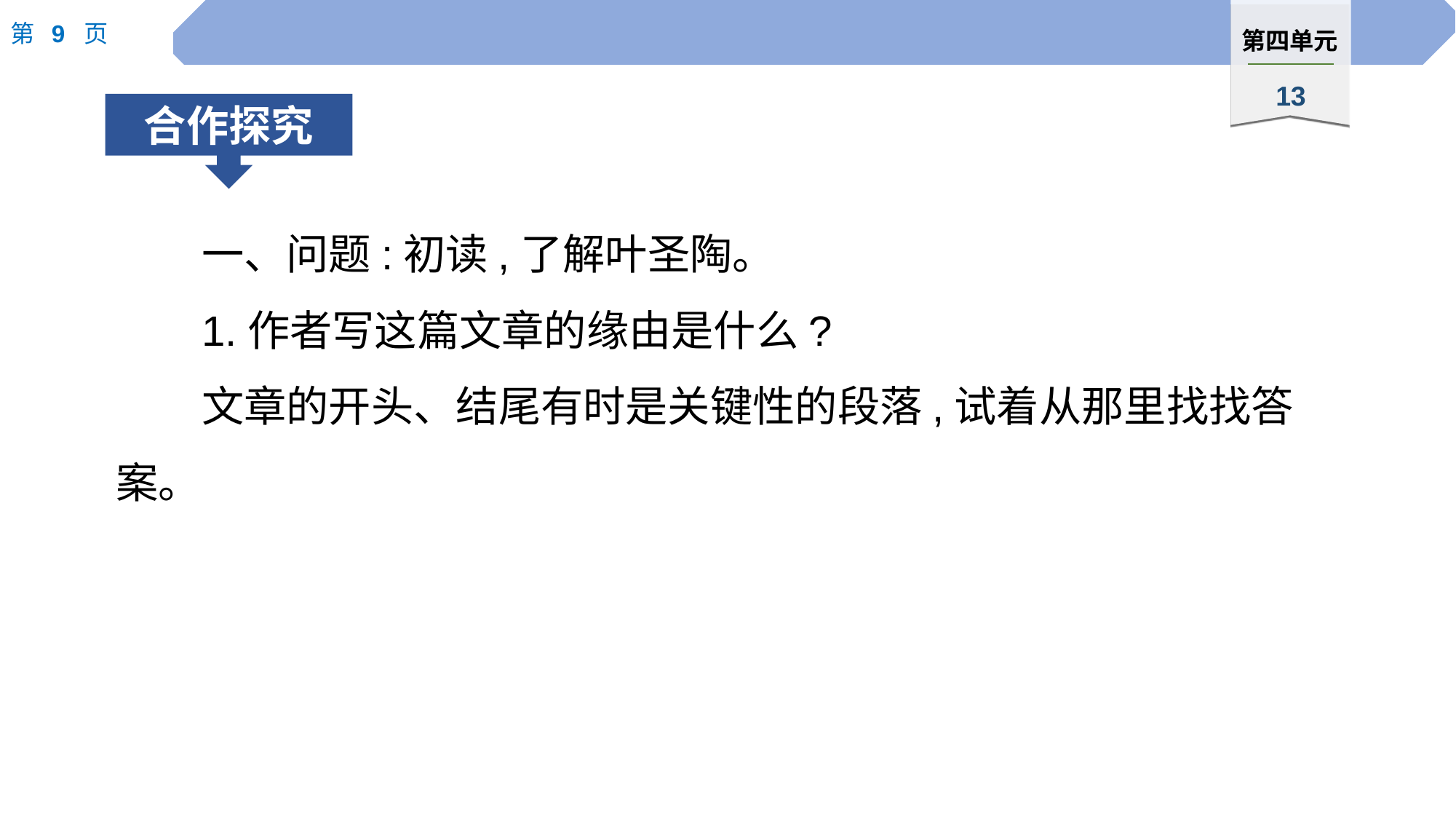

一、问题:初读,了解叶圣陶。
1.作者写这篇文章的缘由是什么?
文章的开头、结尾有时是关键性的段落,试着从那里找找答案。